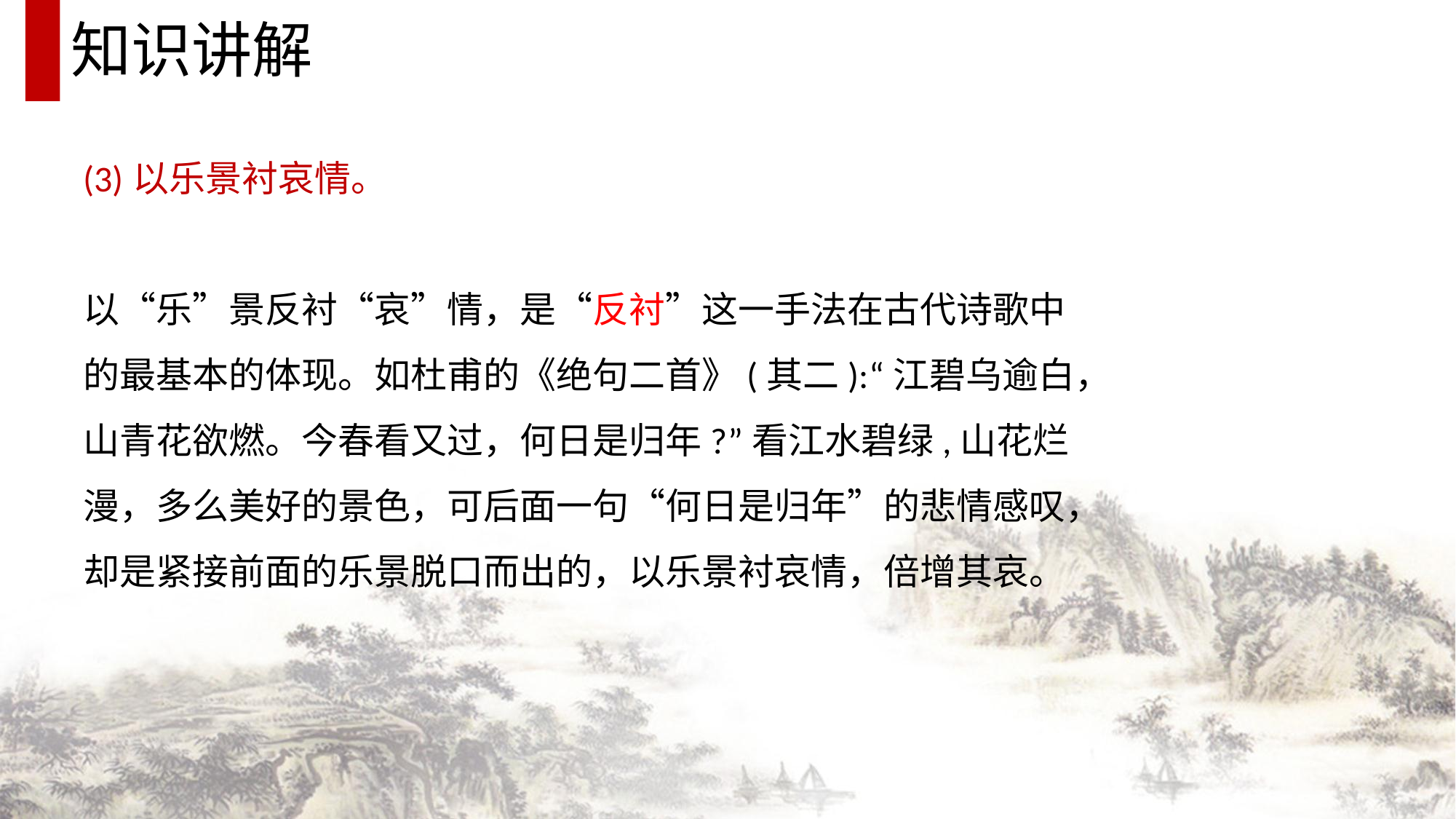

知识讲解
(3)以乐景衬哀情。

以“乐”景反衬“哀”情，是“反衬”这一手法在古代诗歌中的最基本的体现。如杜甫的《绝句二首》(其二):“江碧乌逾白，山青花欲燃。今春看又过，何日是归年?”看江水碧绿,山花烂漫，多么美好的景色，可后面一句“何日是归年”的悲情感叹，却是紧接前面的乐景脱口而出的，以乐景衬哀情，倍增其哀。